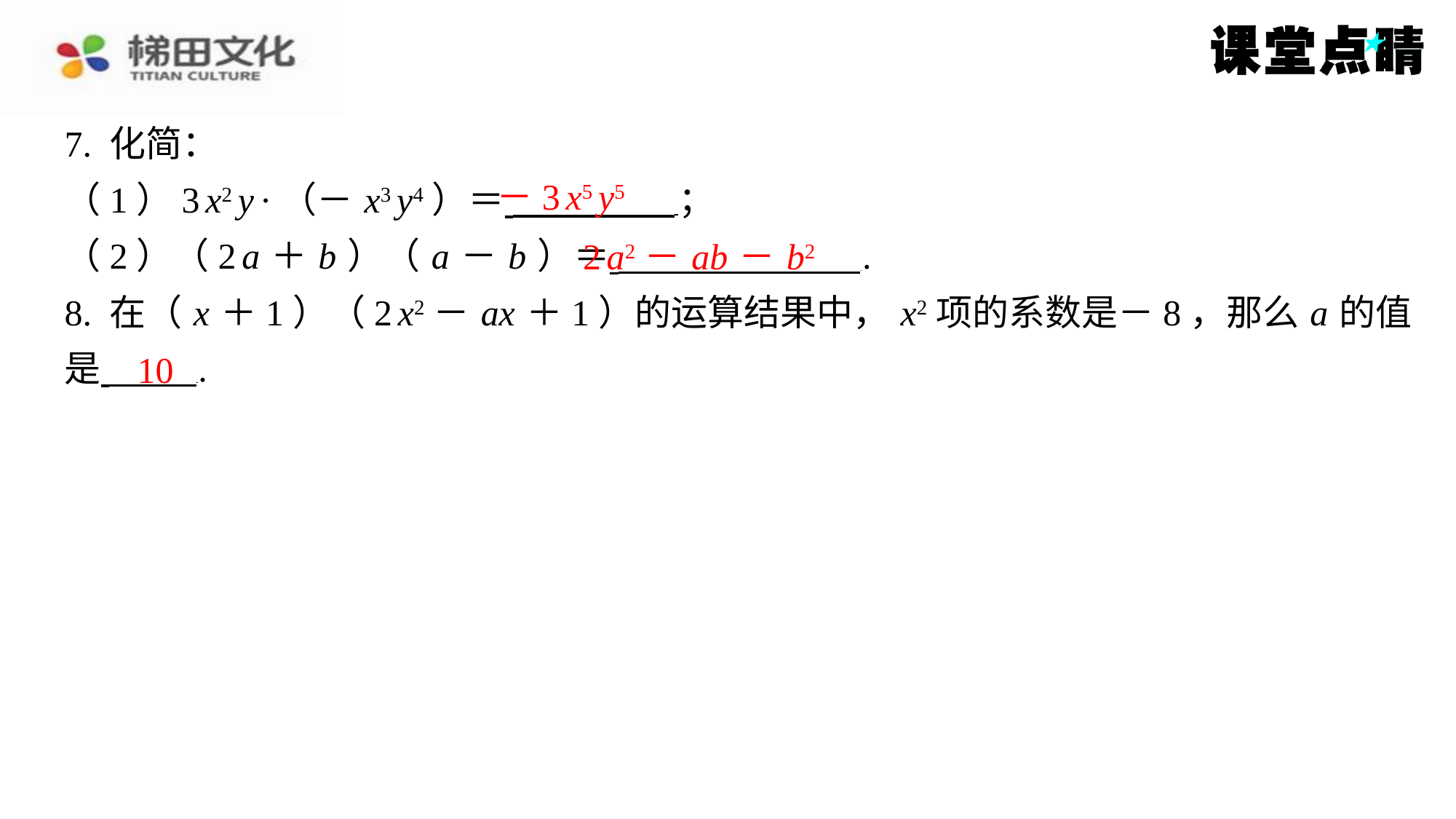

7. 化简：
（1）3 x2 y ·（－ x3 y4）＝                          ⁠；
（2）（2 a ＋ b ）（ a － b ）＝                                      ⁠.
8. 在（ x ＋1）（2 x2－ ax ＋1）的运算结果中， x2项的系数是－8，那么 a 的值
是               ⁠.
－3 x5 y5
2 a2－ ab － b2
10